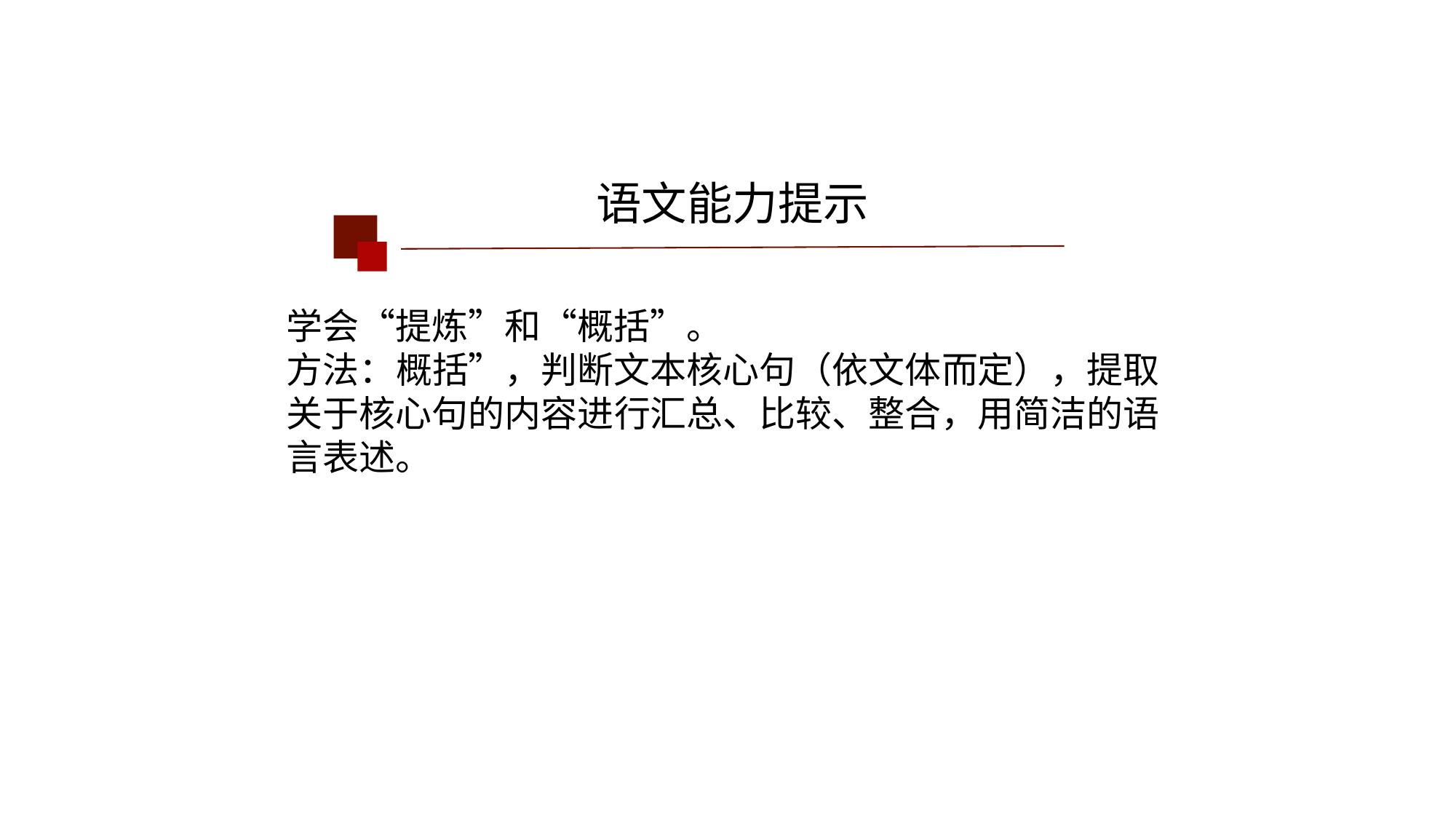

语文能力提示

学会“提炼”和“概括”。
方法：概括”，判断文本核心句（依文体而定），提取关于核心句的内容进行汇总、比较、整合，用简洁的语言表述。